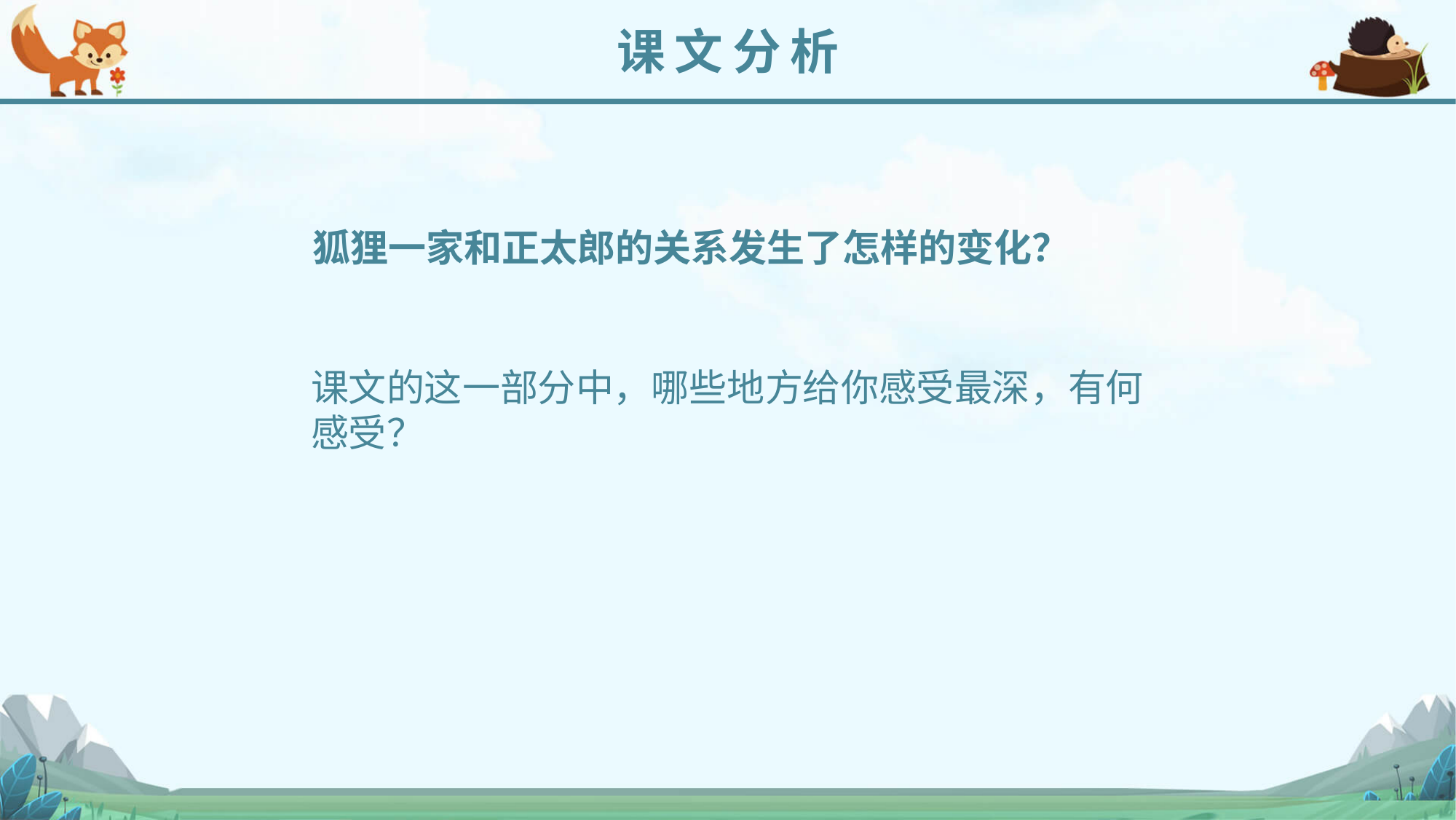

课文分析

狐狸一家和正太郎的关系发生了怎样的变化？
课文的这一部分中，哪些地方给你感受最深，有何感受？